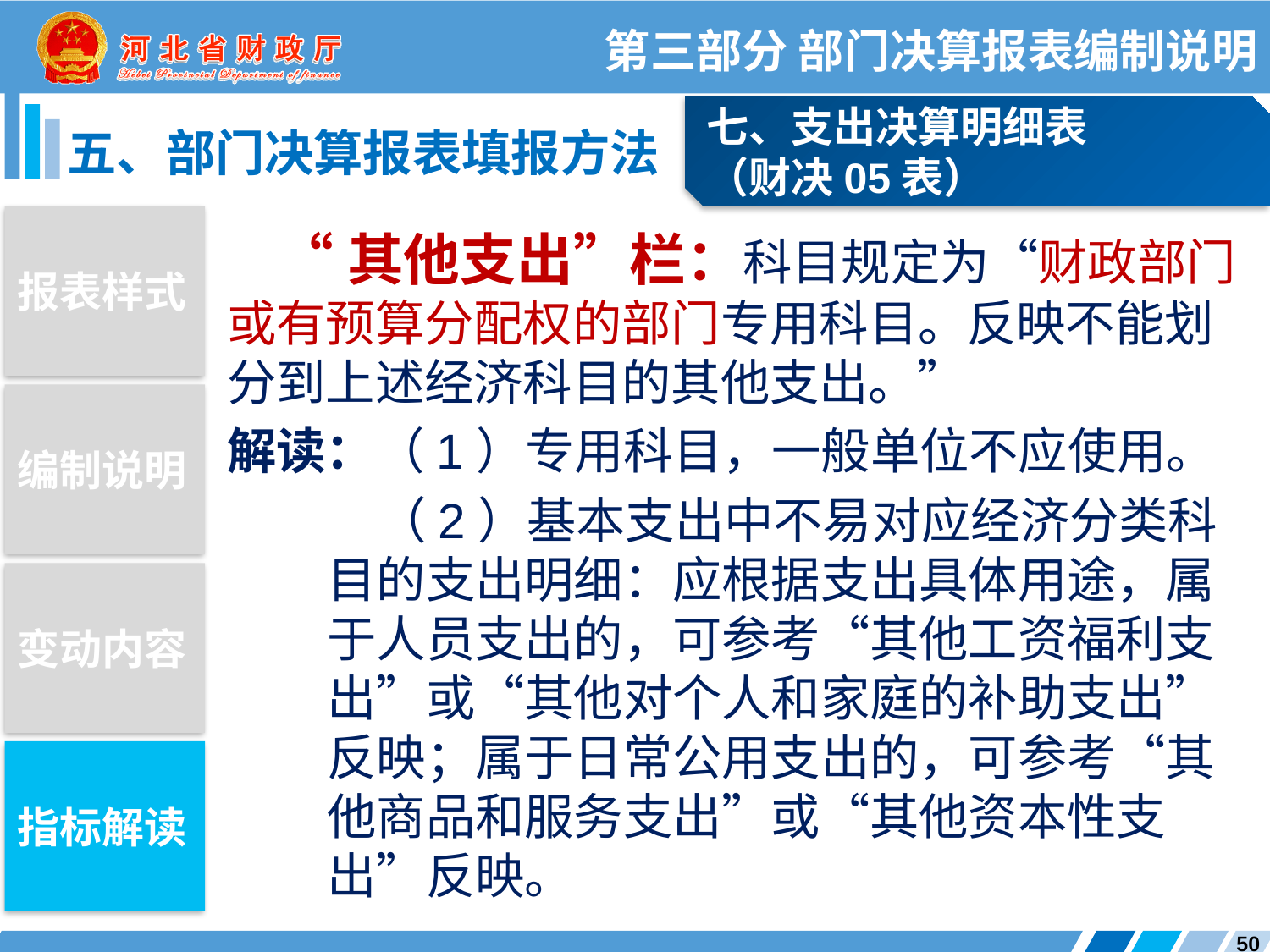

第三部分 部门决算报表编制说明
七、支出决算明细表
（财决05表）
五、部门决算报表填报方法
报表样式
“其他支出”栏：科目规定为“财政部门或有预算分配权的部门专用科目。反映不能划分到上述经济科目的其他支出。”
解读：（1）专用科目，一般单位不应使用。
（2）基本支出中不易对应经济分类科目的支出明细：应根据支出具体用途，属于人员支出的，可参考“其他工资福利支出”或“其他对个人和家庭的补助支出”反映；属于日常公用支出的，可参考“其他商品和服务支出”或“其他资本性支出”反映。
编制说明
变动内容
指标解读
50